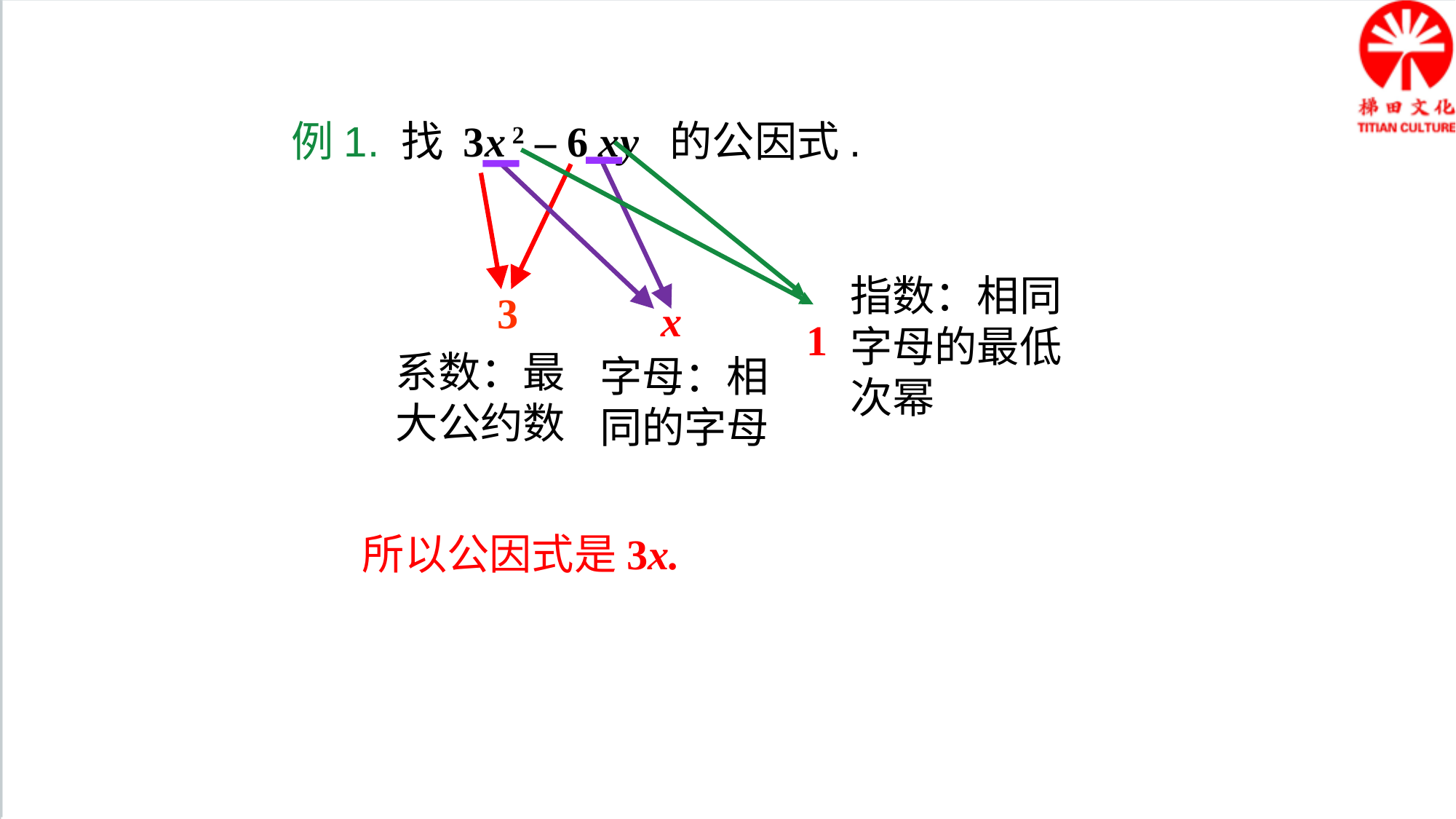

例1. 找 3x 2 – 6 xy  的公因式.

指数：相同字母的最低次幂
3
x
1
系数：最大公约数
字母：相同的字母
所以公因式是3x.